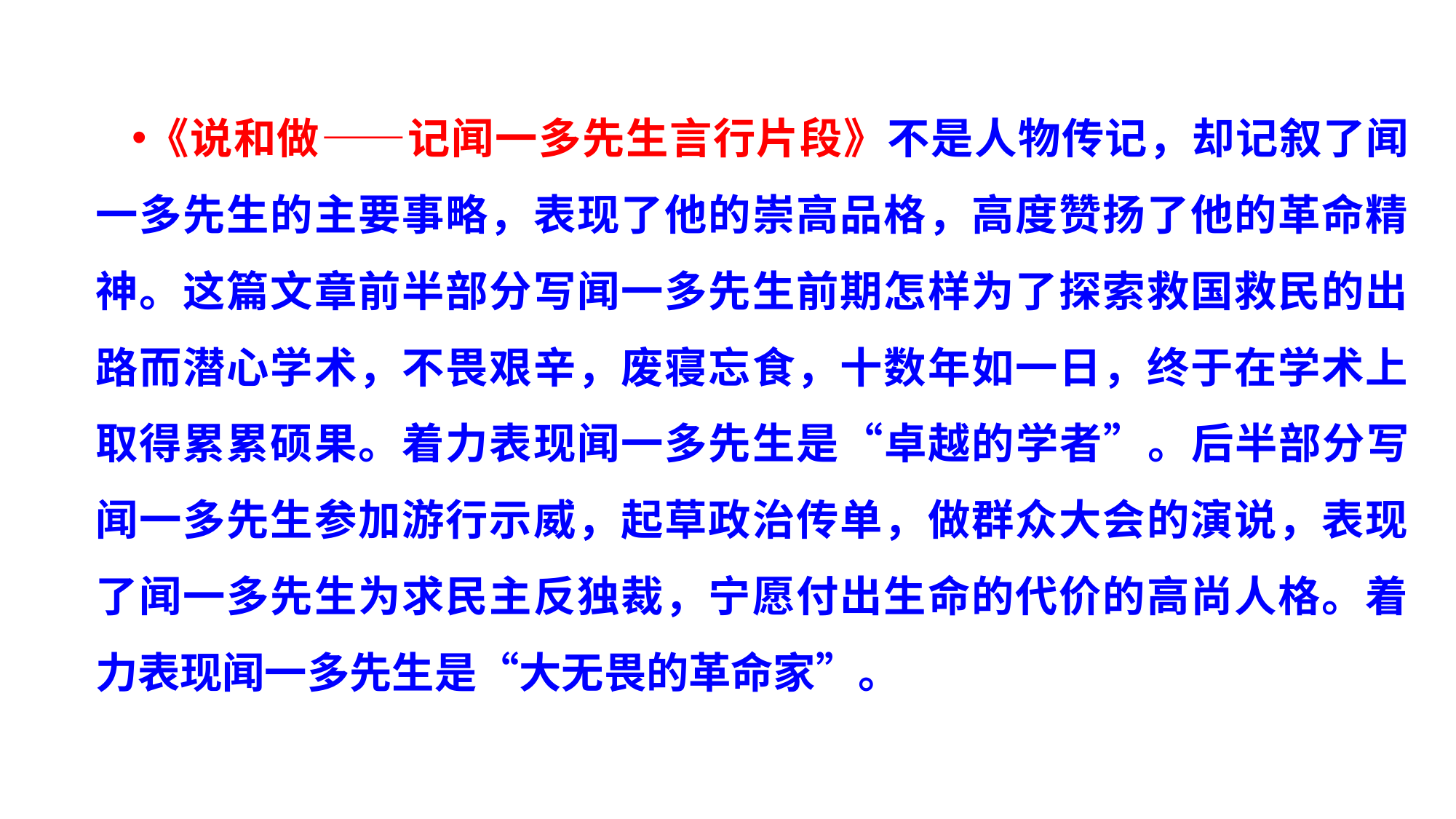

《说和做——记闻一多先生言行片段》不是人物传记，却记叙了闻一多先生的主要事略，表现了他的崇高品格，高度赞扬了他的革命精神。这篇文章前半部分写闻一多先生前期怎样为了探索救国救民的出路而潜心学术，不畏艰辛，废寝忘食，十数年如一日，终于在学术上取得累累硕果。着力表现闻一多先生是“卓越的学者”。后半部分写闻一多先生参加游行示威，起草政治传单，做群众大会的演说，表现了闻一多先生为求民主反独裁，宁愿付出生命的代价的高尚人格。着力表现闻一多先生是“大无畏的革命家”。